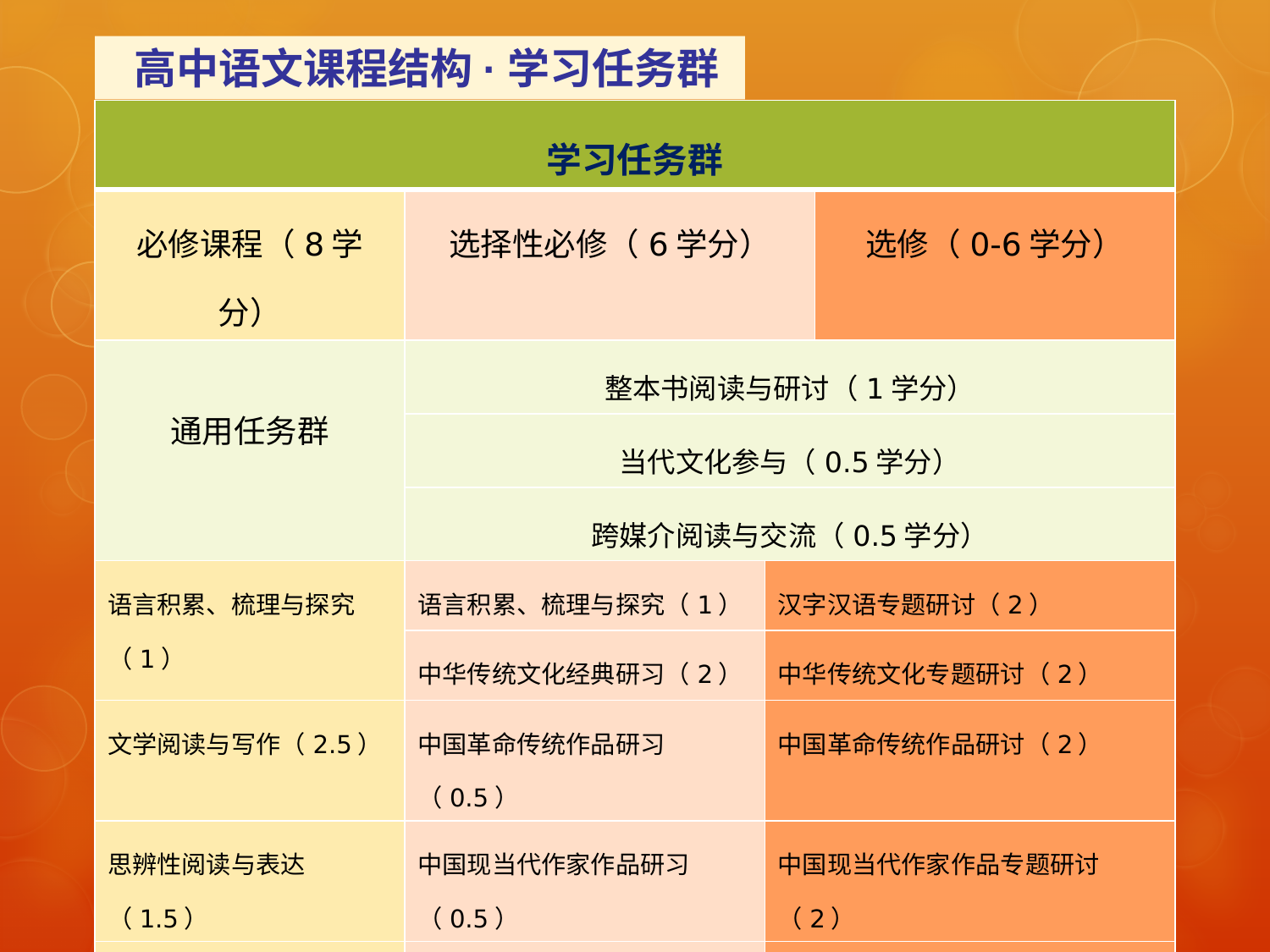

高中语文课程结构·学习任务群
| 学习任务群 |  |  |  |
| --- | --- | --- | --- |
| 必修课程（8学分） | 选择性必修（6学分） |  | 选修（0-6学分） |
| 通用任务群 | 整本书阅读与研讨（1学分） |  |  |
|  | 当代文化参与（0.5学分） |  |  |
|  | 跨媒介阅读与交流（0.5学分） |  |  |
| 语言积累、梳理与探究（1） | 语言积累、梳理与探究（1） | 汉字汉语专题研讨（2） |  |
|  | 中华传统文化经典研习（2） | 中华传统文化专题研讨（2） |  |
| 文学阅读与写作（2.5） | 中国革命传统作品研习（0.5） | 中国革命传统作品研讨（2） |  |
| 思辨性阅读与表达（1.5） | 中国现当代作家作品研习（0.5） | 中国现当代作家作品专题研讨（2） |  |
| 实用性阅读与交流（1） | 外国作家作品研习（1） | 跨文化专题研讨（2） |  |
|  | 科学文化论著研习（1） | 学术论著专题研讨（2） |  |